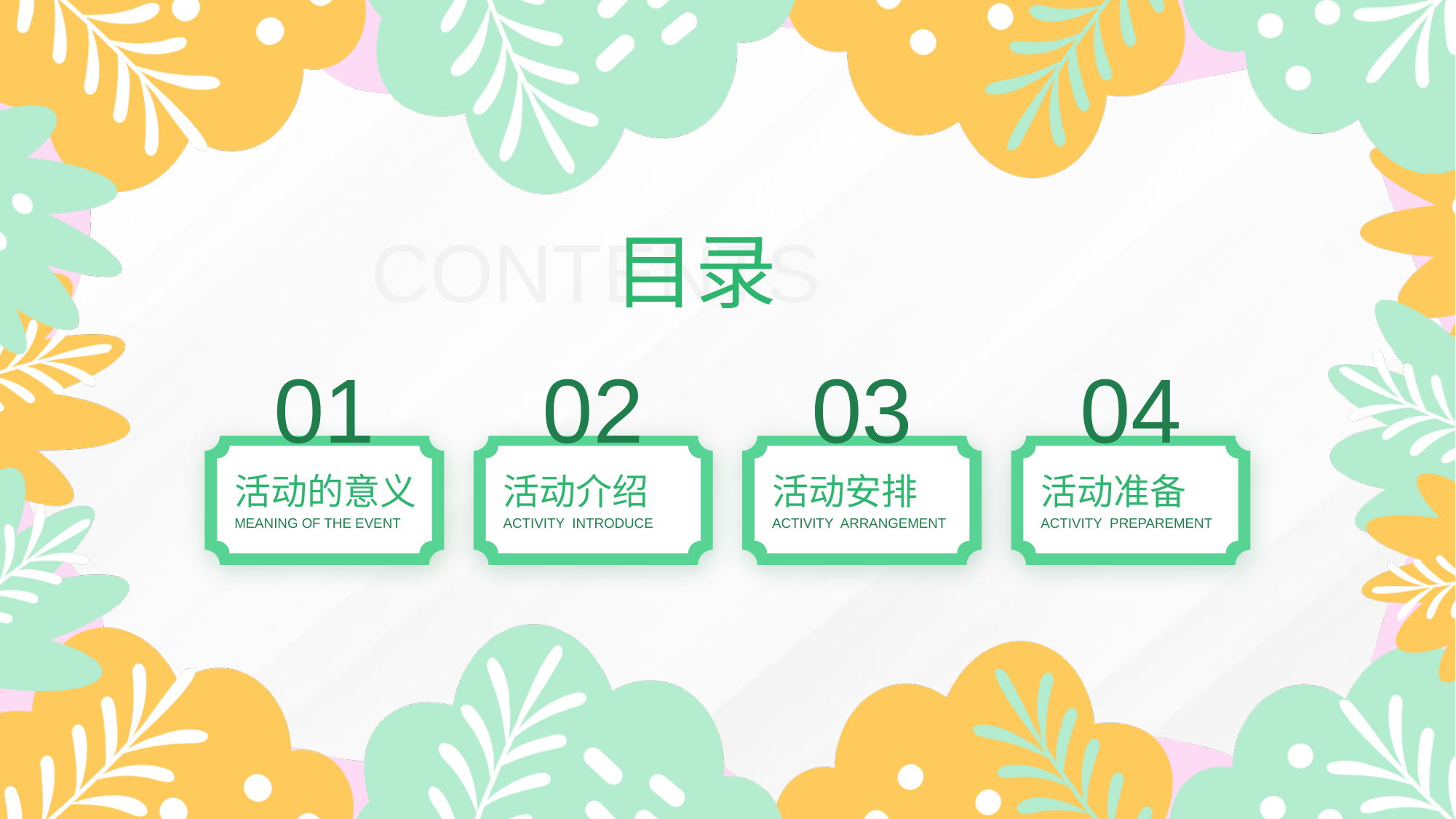

01
02
03
04

活动的意义
活动介绍
活动安排
活动准备
MEANING OF THE EVENT
ACTIVITY  INTRODUCE
ACTIVITY  ARRANGEMENT
ACTIVITY  PREPAREMENT